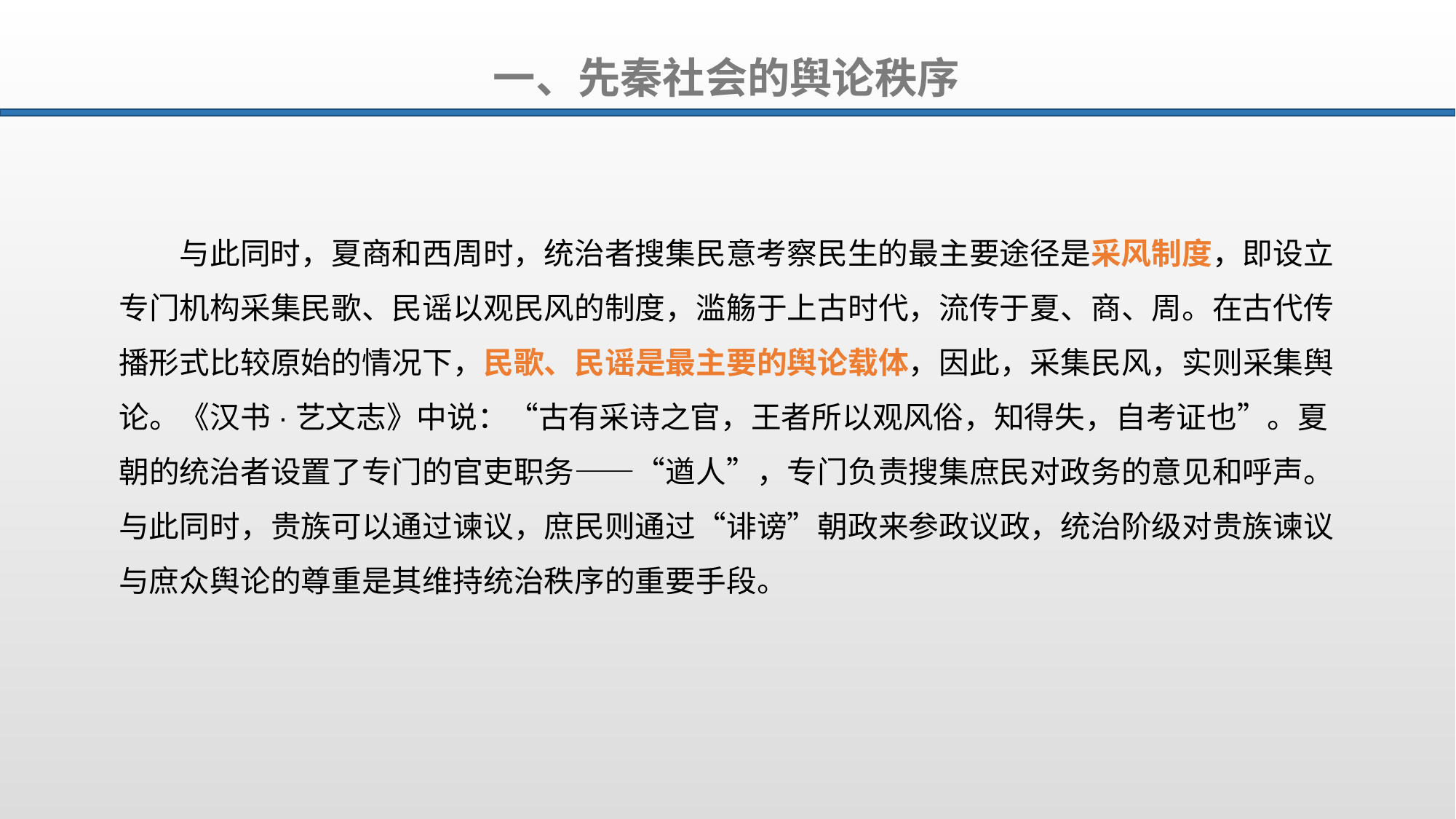

一、先秦社会的舆论秩序

与此同时，夏商和西周时，统治者搜集民意考察民生的最主要途径是采风制度，即设立专门机构采集民歌、民谣以观民风的制度，滥觞于上古时代，流传于夏、商、周。在古代传播形式比较原始的情况下，民歌、民谣是最主要的舆论载体，因此，采集民风，实则采集舆论。《汉书·艺文志》中说：“古有采诗之官，王者所以观风俗，知得失，自考证也”。夏朝的统治者设置了专门的官吏职务——“遒人”，专门负责搜集庶民对政务的意见和呼声。与此同时，贵族可以通过谏议，庶民则通过“诽谤”朝政来参政议政，统治阶级对贵族谏议与庶众舆论的尊重是其维持统治秩序的重要手段。